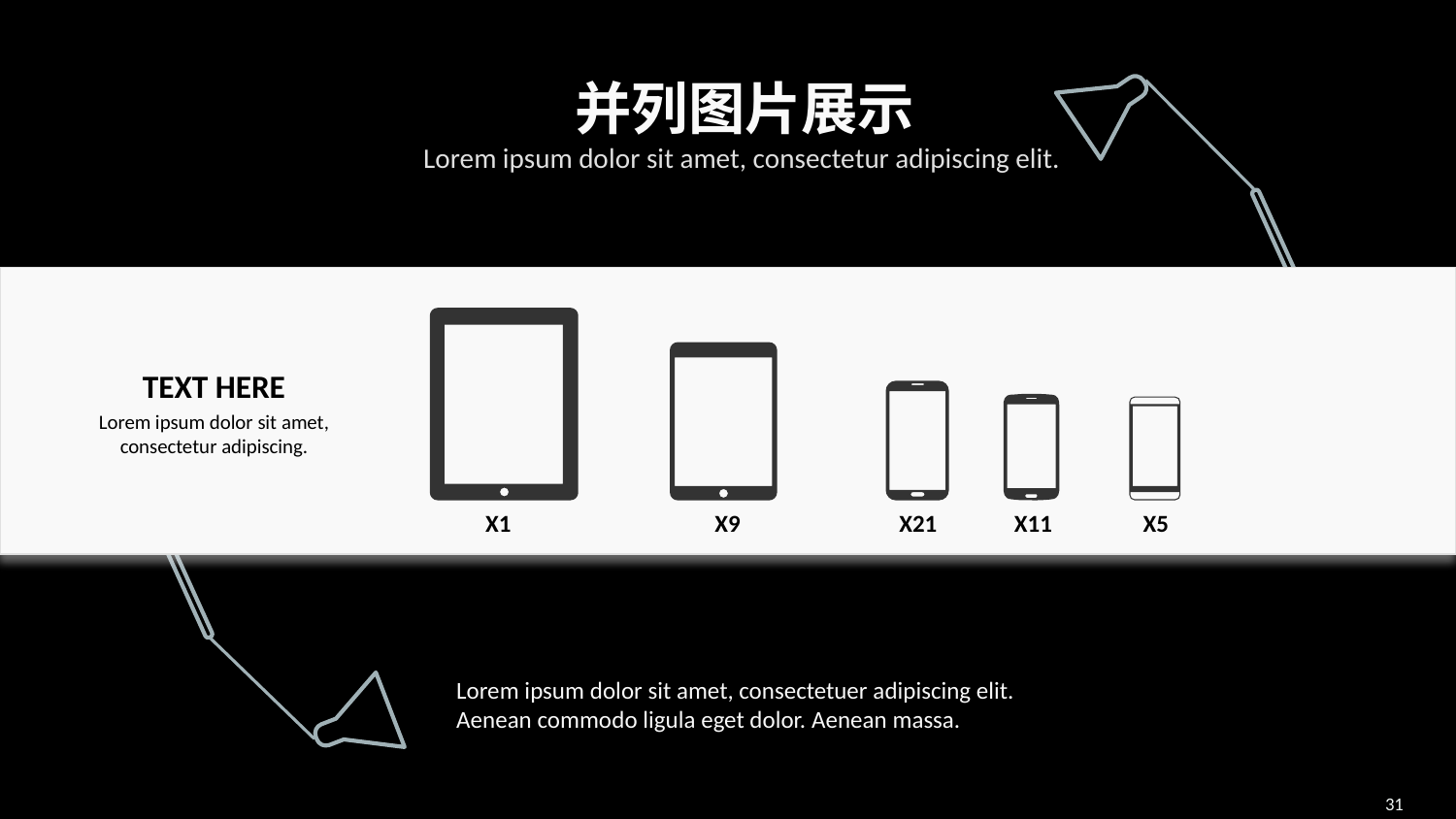

并列图片展示
Lorem ipsum dolor sit amet, consectetur adipiscing elit.

TEXT HERE
Lorem ipsum dolor sit amet, consectetur adipiscing.

X1
X9
X21
X11
X5

Lorem ipsum dolor sit amet, consectetuer adipiscing elit. Aenean commodo ligula eget dolor. Aenean massa.